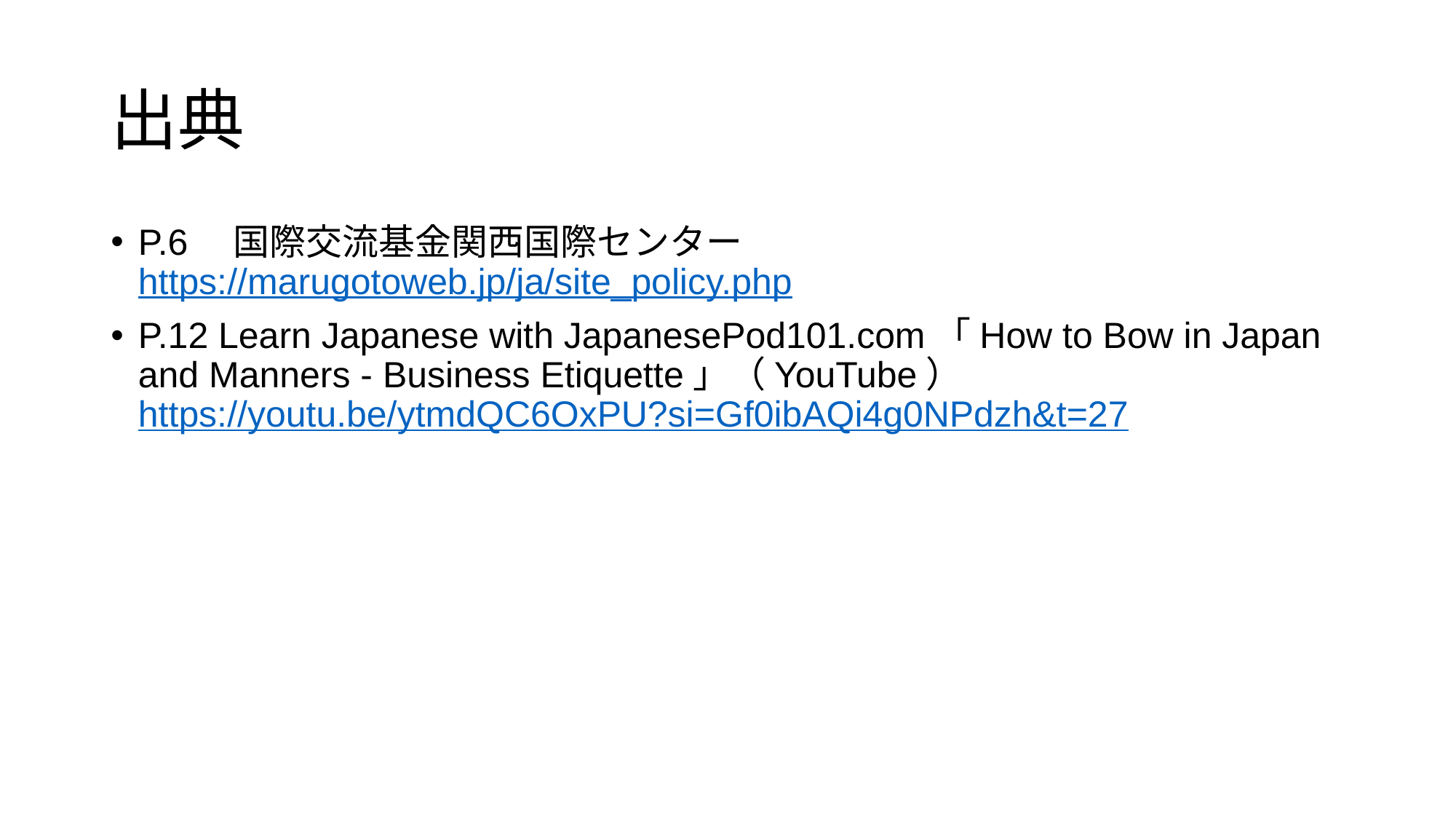

# 出典
P.6　国際交流基金関西国際センターhttps://marugotoweb.jp/ja/site_policy.php
P.12 Learn Japanese with JapanesePod101.com「How to Bow in Japan and Manners - Business Etiquette」（YouTube） https://youtu.be/ytmdQC6OxPU?si=Gf0ibAQi4g0NPdzh&t=27